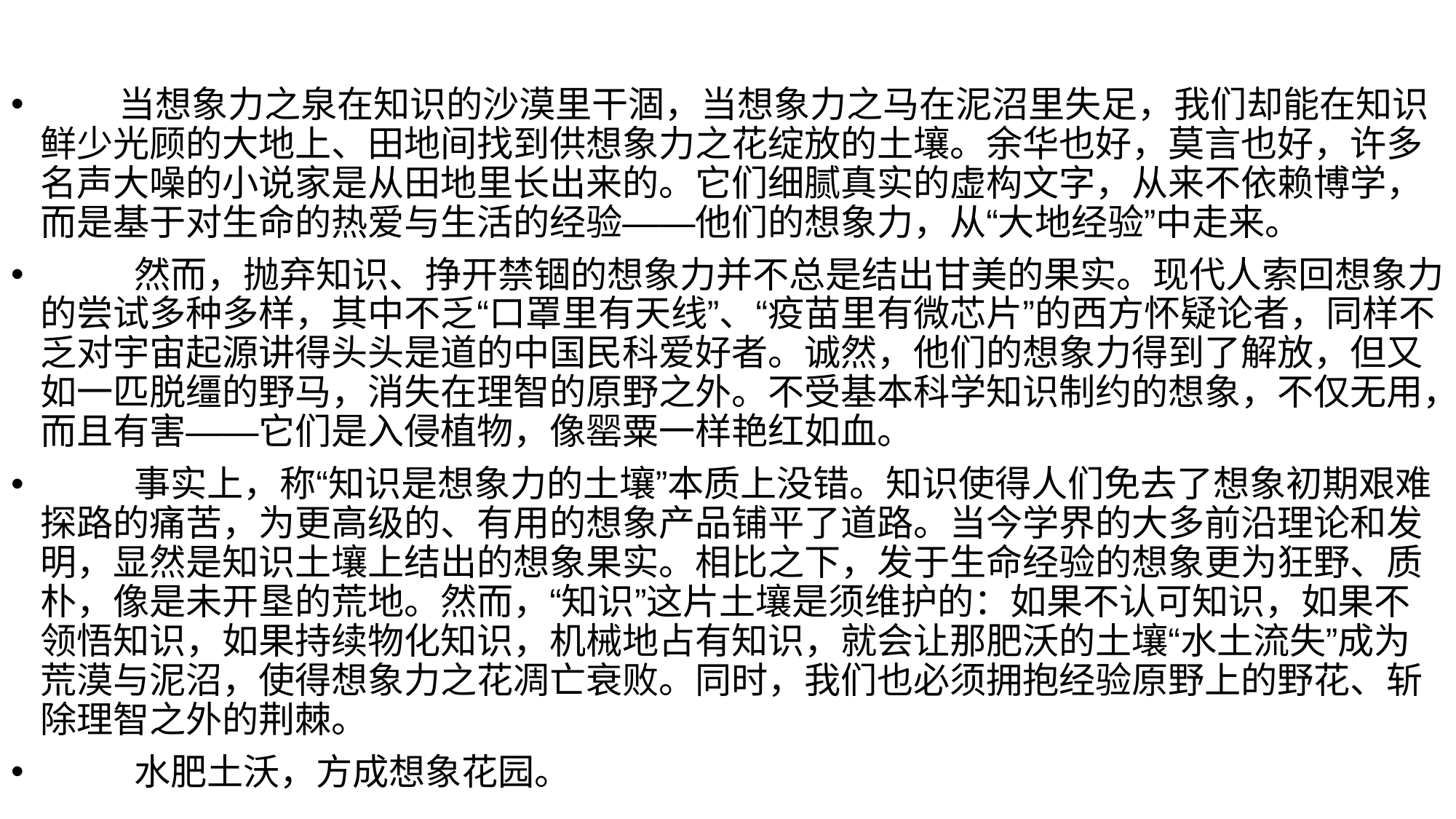

当想象力之泉在知识的沙漠里干涸，当想象力之马在泥沼里失足，我们却能在知识鲜少光顾的大地上、田地间找到供想象力之花绽放的土壤。余华也好，莫言也好，许多名声大噪的小说家是从田地里长出来的。它们细腻真实的虚构文字，从来不依赖博学，而是基于对生命的热爱与生活的经验——他们的想象力，从“大地经验”中走来。
	然而，抛弃知识、挣开禁锢的想象力并不总是结出甘美的果实。现代人索回想象力的尝试多种多样，其中不乏“口罩里有天线”、“疫苗里有微芯片”的西方怀疑论者，同样不乏对宇宙起源讲得头头是道的中国民科爱好者。诚然，他们的想象力得到了解放，但又如一匹脱缰的野马，消失在理智的原野之外。不受基本科学知识制约的想象，不仅无用，而且有害——它们是入侵植物，像罂粟一样艳红如血。
	事实上，称“知识是想象力的土壤”本质上没错。知识使得人们免去了想象初期艰难探路的痛苦，为更高级的、有用的想象产品铺平了道路。当今学界的大多前沿理论和发明，显然是知识土壤上结出的想象果实。相比之下，发于生命经验的想象更为狂野、质朴，像是未开垦的荒地。然而，“知识”这片土壤是须维护的：如果不认可知识，如果不领悟知识，如果持续物化知识，机械地占有知识，就会让那肥沃的土壤“水土流失”成为荒漠与泥沼，使得想象力之花凋亡衰败。同时，我们也必须拥抱经验原野上的野花、斩除理智之外的荆棘。
	水肥土沃，方成想象花园。